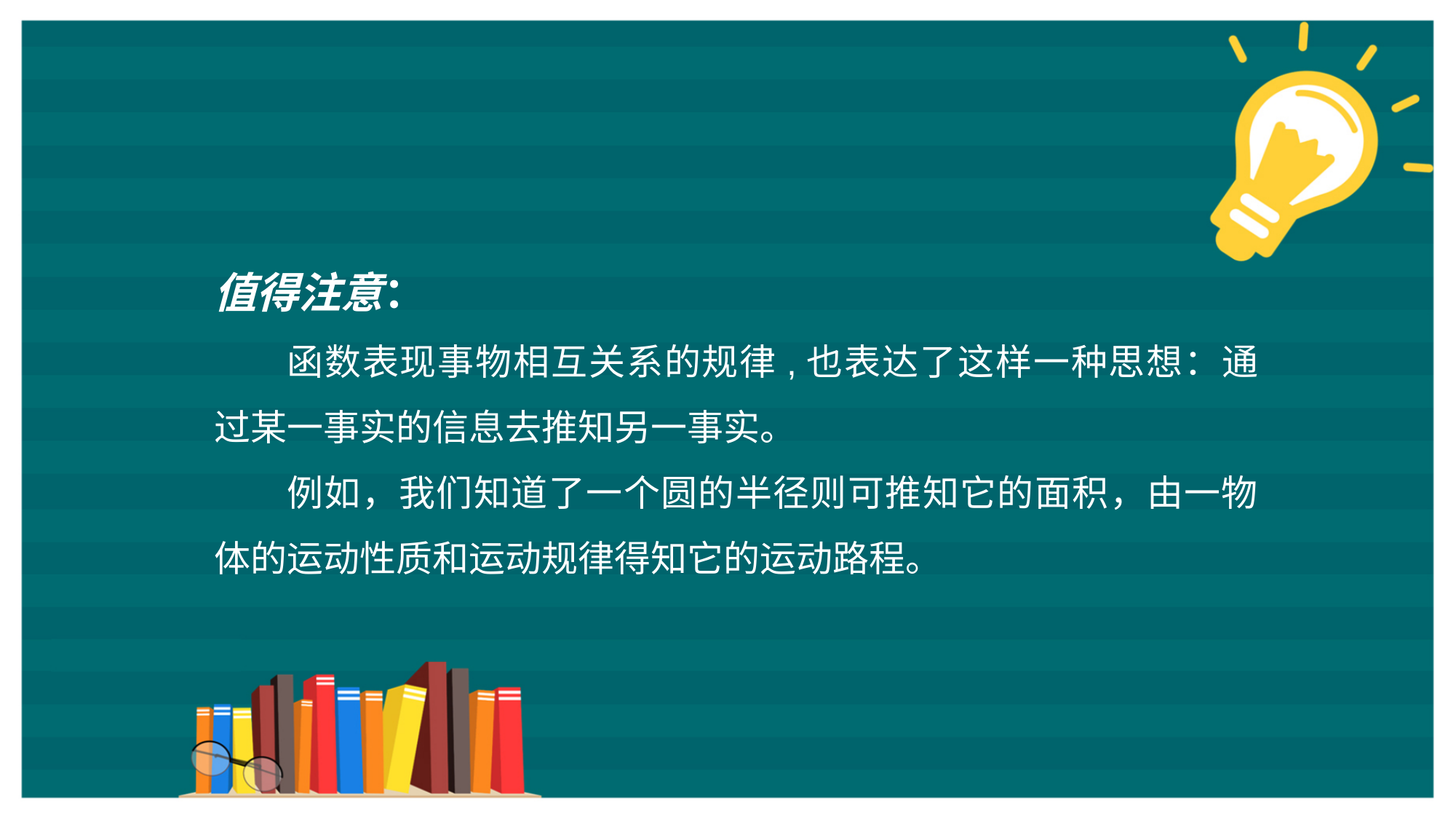

值得注意：
函数表现事物相互关系的规律,也表达了这样一种思想：通过某一事实的信息去推知另一事实。
例如，我们知道了一个圆的半径则可推知它的面积，由一物体的运动性质和运动规律得知它的运动路程。